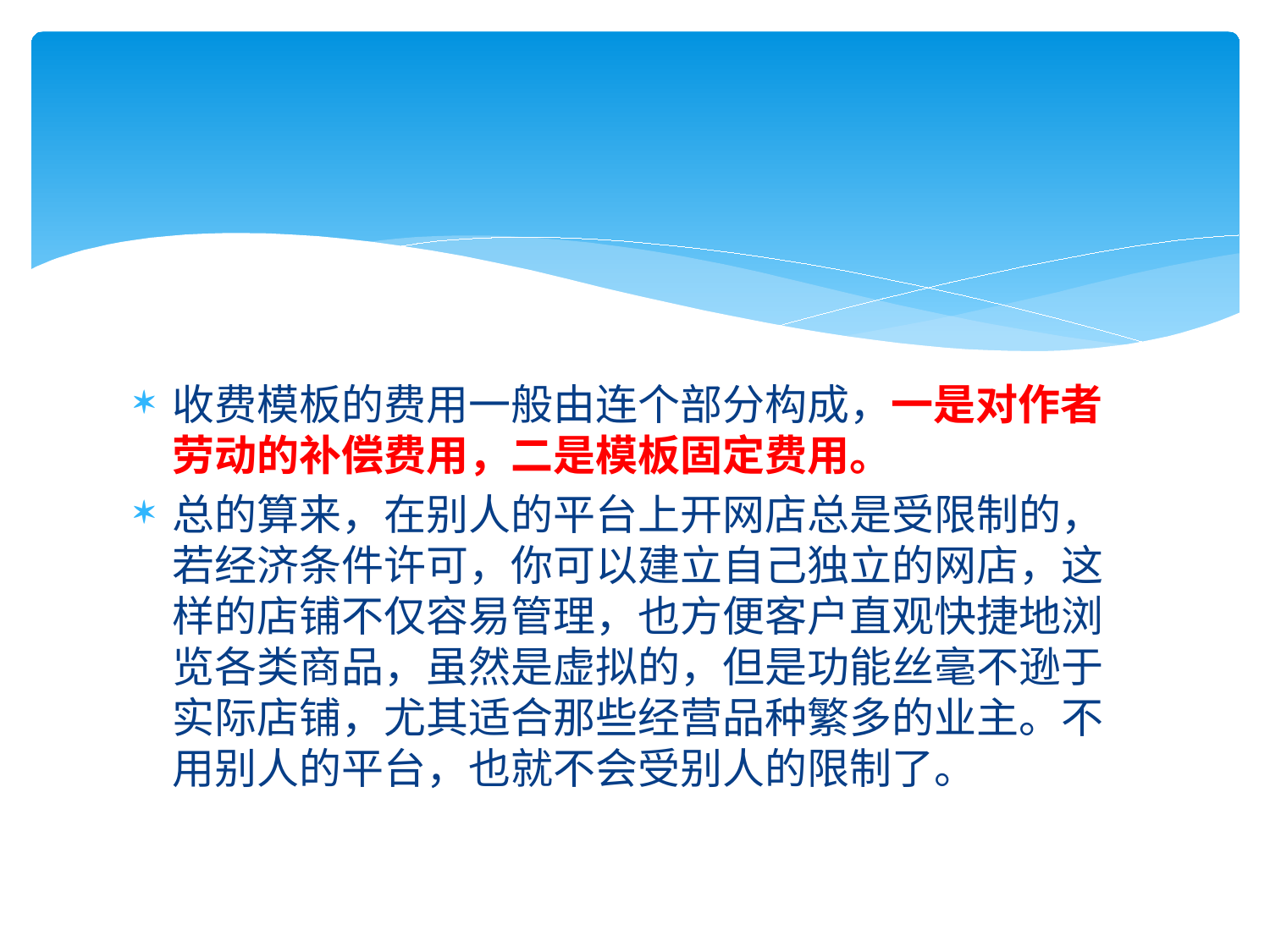

收费模板的费用一般由连个部分构成，一是对作者劳动的补偿费用，二是模板固定费用。
总的算来，在别人的平台上开网店总是受限制的，若经济条件许可，你可以建立自己独立的网店，这样的店铺不仅容易管理，也方便客户直观快捷地浏览各类商品，虽然是虚拟的，但是功能丝毫不逊于实际店铺，尤其适合那些经营品种繁多的业主。不用别人的平台，也就不会受别人的限制了。